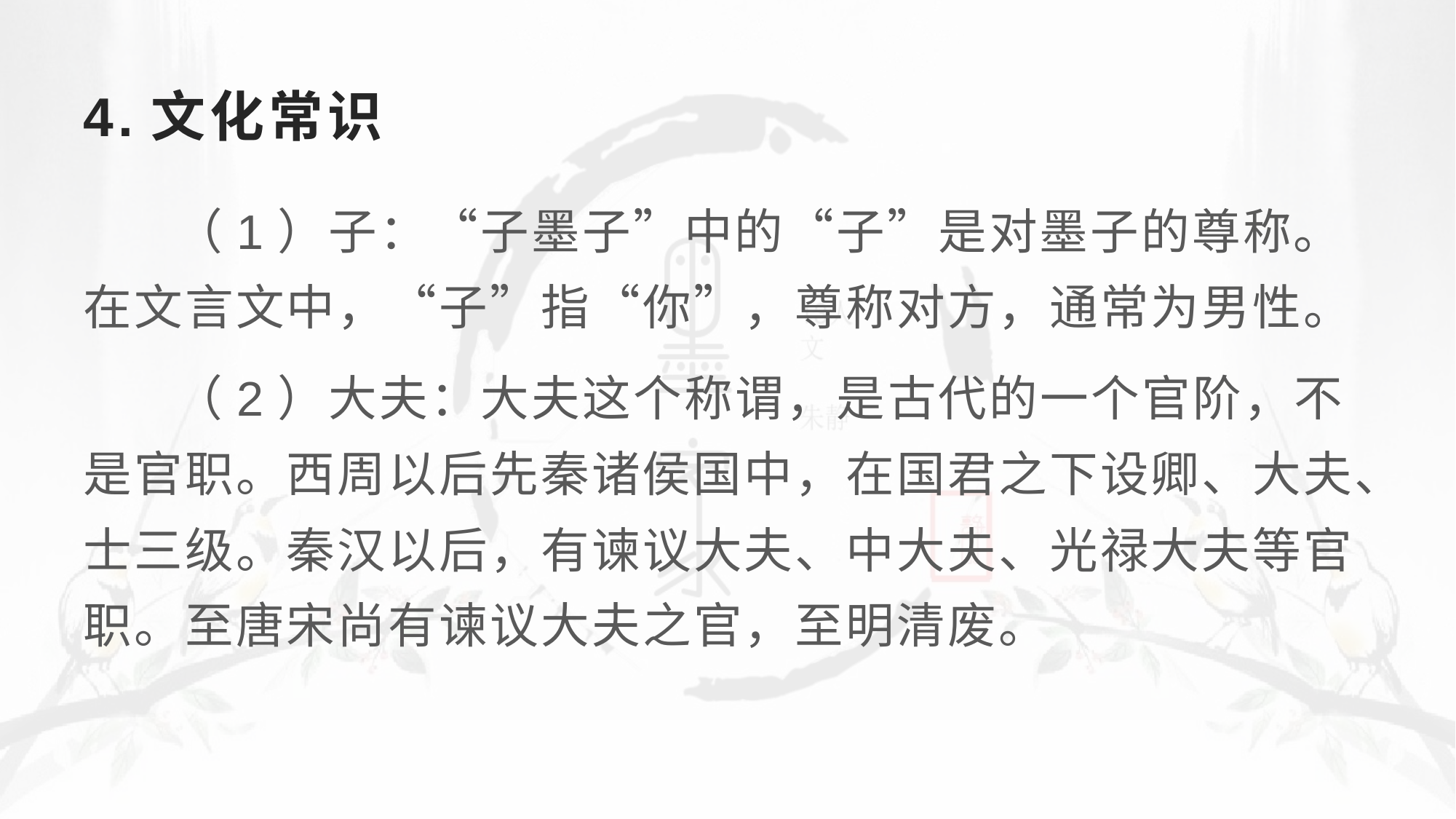

# 4.文化常识
      （1）子：“子墨子”中的“子”是对墨子的尊称。在文言文中，“子”指“你”，尊称对方，通常为男性。
      （2）大夫：大夫这个称谓，是古代的一个官阶，不是官职。西周以后先秦诸侯国中，在国君之下设卿、大夫、士三级。秦汉以后，有谏议大夫、中大夫、光禄大夫等官职。至唐宋尚有谏议大夫之官，至明清废。